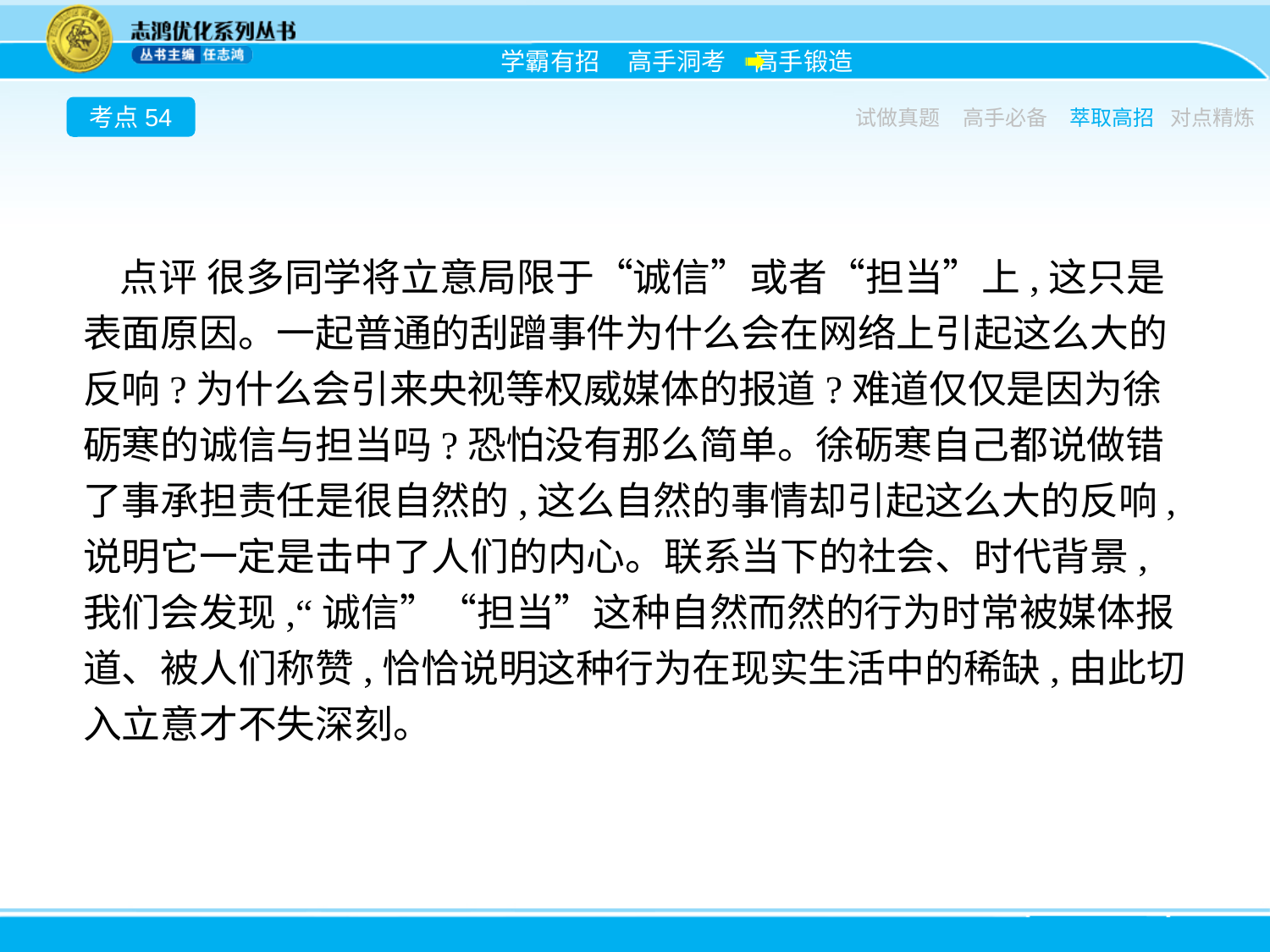

考点54
试做真题
高手必备
萃取高招
对点精炼
点评 很多同学将立意局限于“诚信”或者“担当”上,这只是表面原因。一起普通的刮蹭事件为什么会在网络上引起这么大的反响?为什么会引来央视等权威媒体的报道?难道仅仅是因为徐砺寒的诚信与担当吗?恐怕没有那么简单。徐砺寒自己都说做错了事承担责任是很自然的,这么自然的事情却引起这么大的反响,说明它一定是击中了人们的内心。联系当下的社会、时代背景,我们会发现,“诚信”“担当”这种自然而然的行为时常被媒体报道、被人们称赞,恰恰说明这种行为在现实生活中的稀缺,由此切入立意才不失深刻。